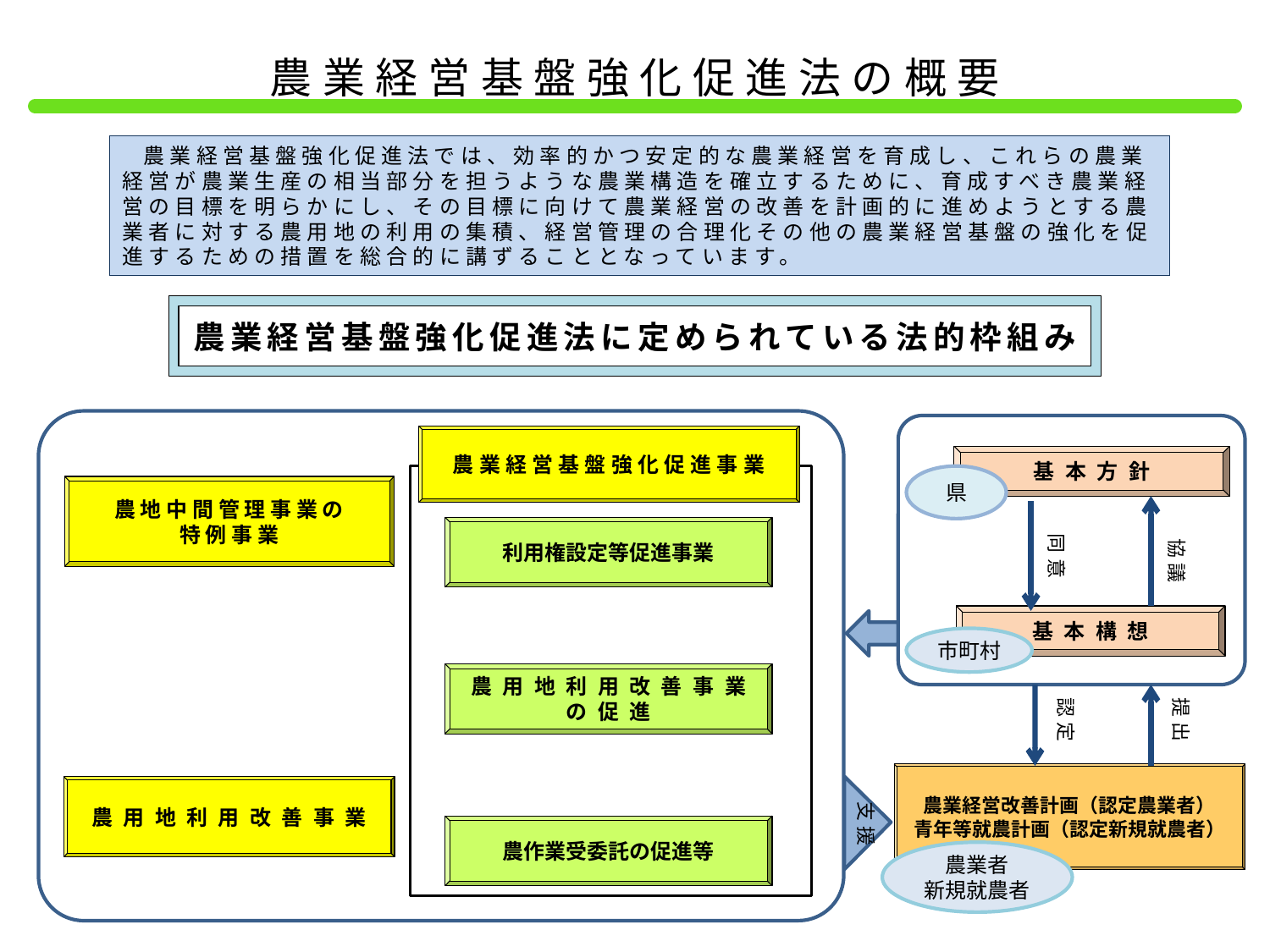

農業経営基盤強化促進法の概要
　農業経営基盤強化促進法では、効率的かつ安定的な農業経営を育成し、これらの農業経営が農業生産の相当部分を担うような農業構造を確立するために、育成すべき農業経営の目標を明らかにし、その目標に向けて農業経営の改善を計画的に進めようとする農業者に対する農用地の利用の集積、経営管理の合理化その他の農業経営基盤の強化を促進するための措置を総合的に講ずることとなっています。
農業経営基盤強化促進法に定められている法的枠組み

農業経営基盤強化促進事業
基本方針

県
農 地 中 間 管 理 事 業 の
特 例 事 業
利用権設定等促進事業
同意
協議
基本構想

市町村
農用地利用改善事業
の促進
認定
提出
農業経営改善計画（認定農業者）
青年等就農計画（認定新規就農者）
農用地利用改善事業

支援
農作業受委託の促進等
農業者
新規就農者